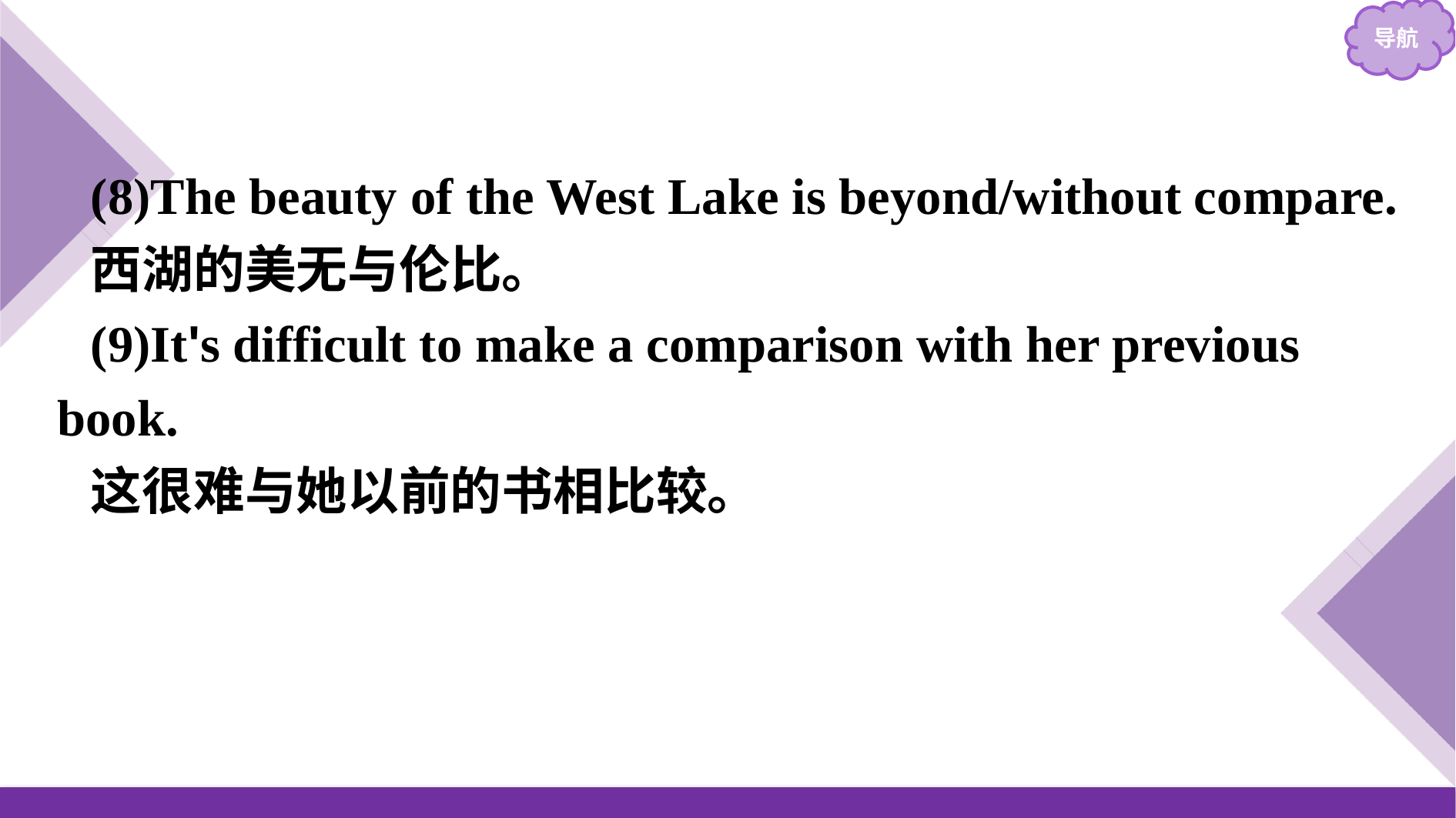

(8)The beauty of the West Lake is beyond/without compare.
西湖的美无与伦比。
(9)It's difficult to make a comparison with her previous book.
这很难与她以前的书相比较。